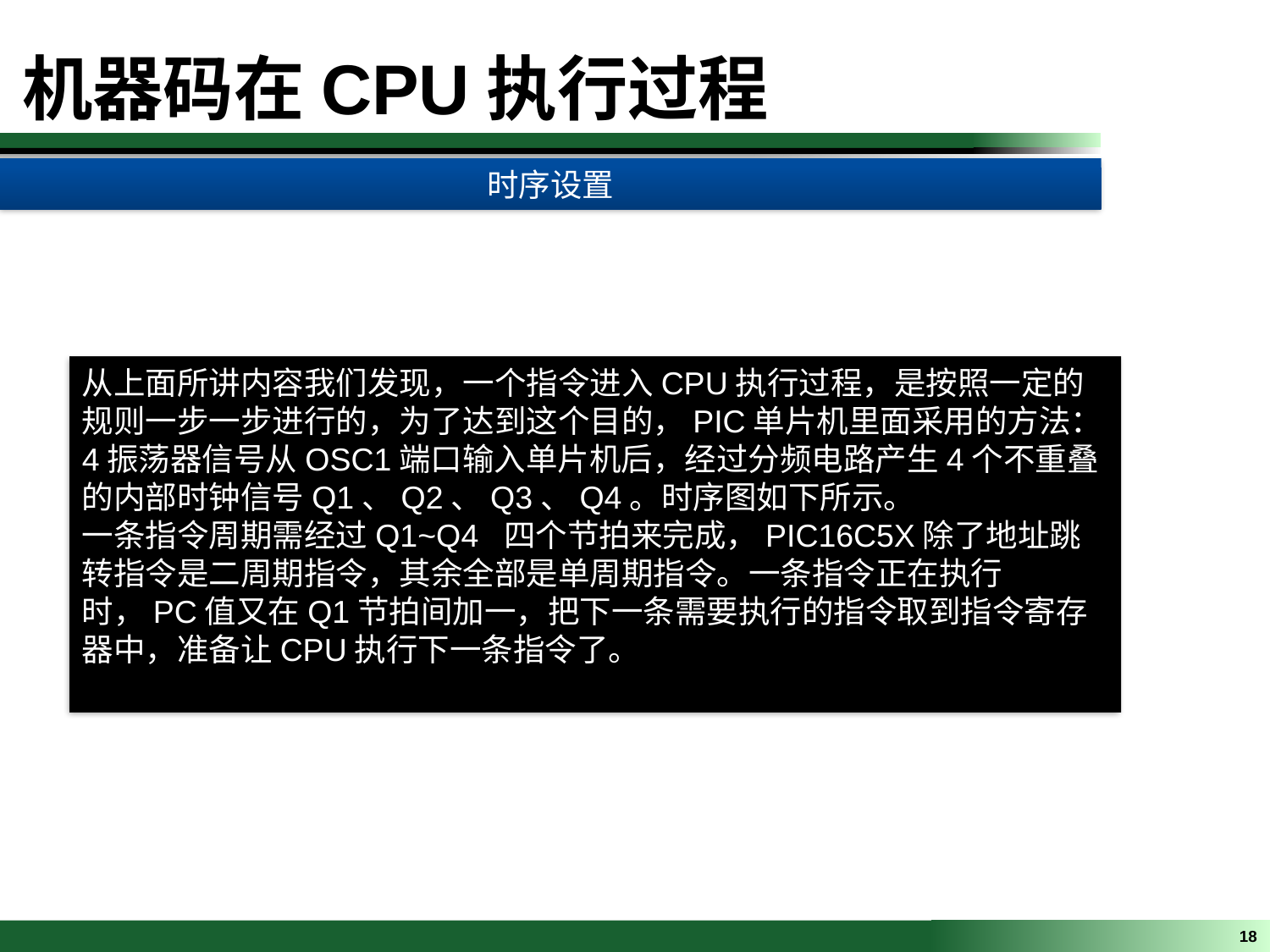

机器码在CPU执行过程
时序设置
从上面所讲内容我们发现，一个指令进入CPU执行过程，是按照一定的规则一步一步进行的，为了达到这个目的，PIC单片机里面采用的方法：
4振荡器信号从OSC1端口输入单片机后，经过分频电路产生4个不重叠的内部时钟信号Q1、Q2、Q3、Q4。时序图如下所示。
一条指令周期需经过Q1~Q4  四个节拍来完成，PIC16C5X除了地址跳转指令是二周期指令，其余全部是单周期指令。一条指令正在执行时，PC值又在Q1节拍间加一，把下一条需要执行的指令取到指令寄存器中，准备让CPU执行下一条指令了。

18